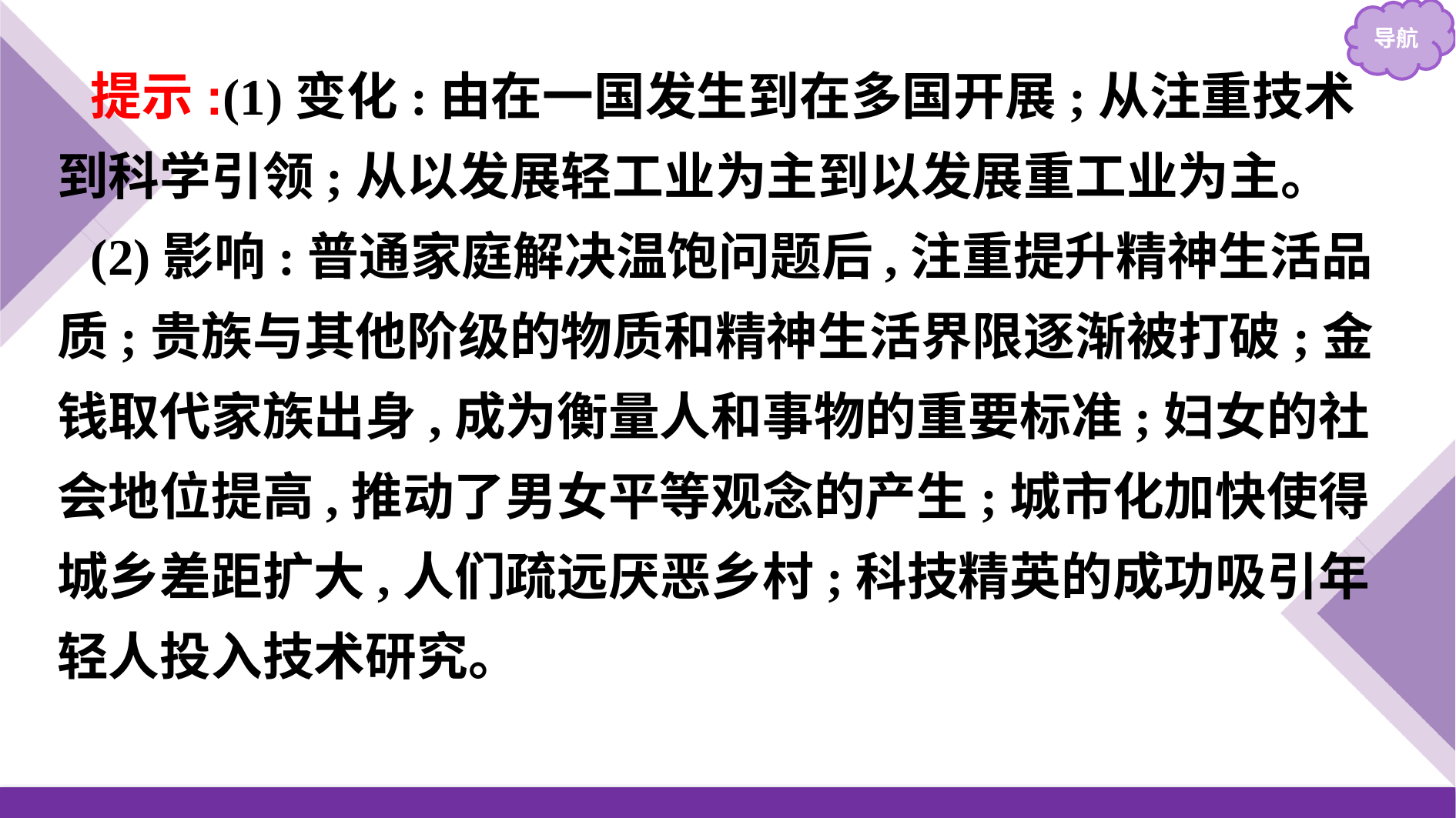

提示:(1)变化:由在一国发生到在多国开展;从注重技术到科学引领;从以发展轻工业为主到以发展重工业为主。
(2)影响:普通家庭解决温饱问题后,注重提升精神生活品质;贵族与其他阶级的物质和精神生活界限逐渐被打破;金钱取代家族出身,成为衡量人和事物的重要标准;妇女的社会地位提高,推动了男女平等观念的产生;城市化加快使得城乡差距扩大,人们疏远厌恶乡村;科技精英的成功吸引年轻人投入技术研究。